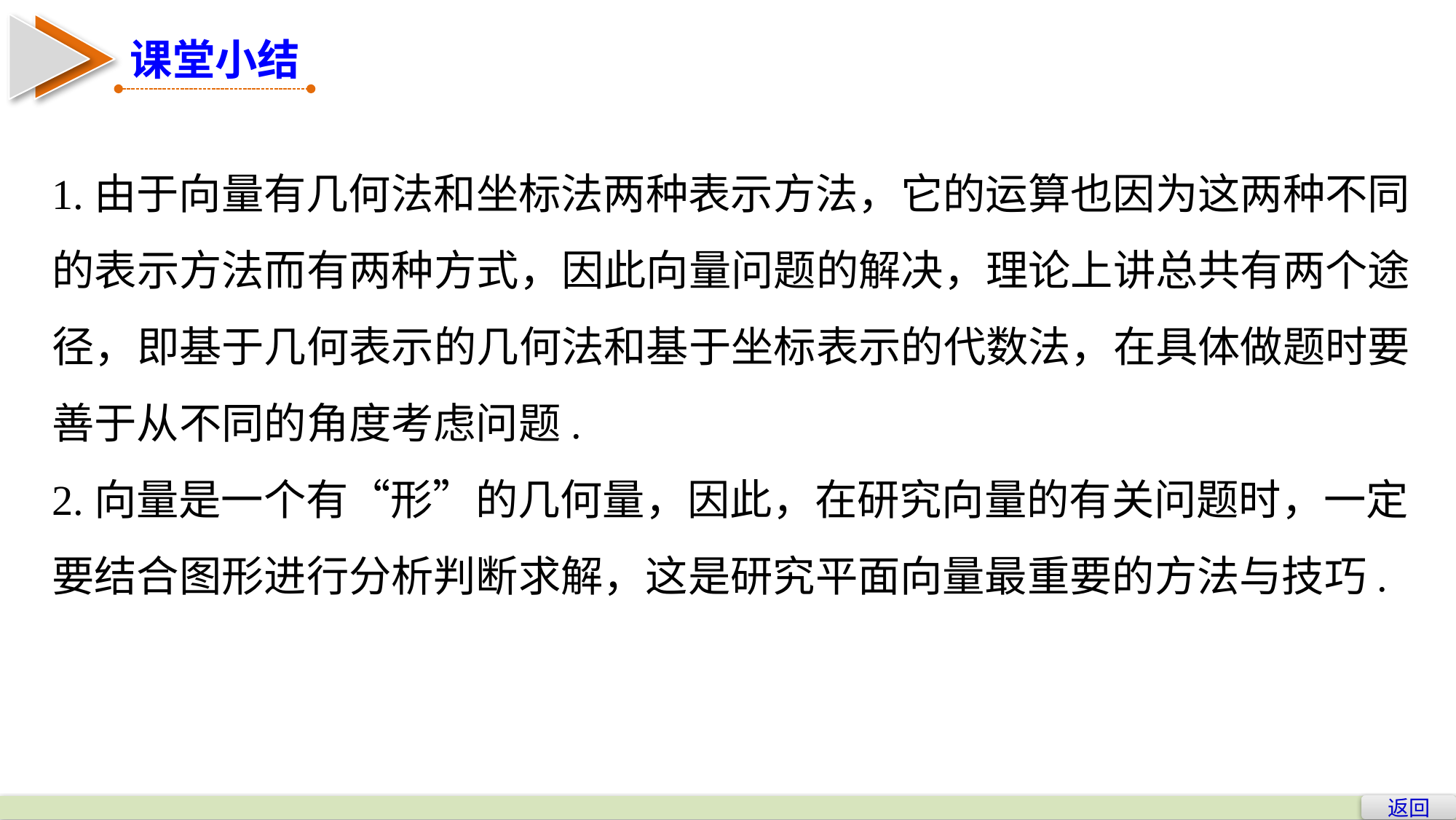

课堂小结
1.由于向量有几何法和坐标法两种表示方法，它的运算也因为这两种不同的表示方法而有两种方式，因此向量问题的解决，理论上讲总共有两个途径，即基于几何表示的几何法和基于坐标表示的代数法，在具体做题时要善于从不同的角度考虑问题.
2.向量是一个有“形”的几何量，因此，在研究向量的有关问题时，一定要结合图形进行分析判断求解，这是研究平面向量最重要的方法与技巧.
返回